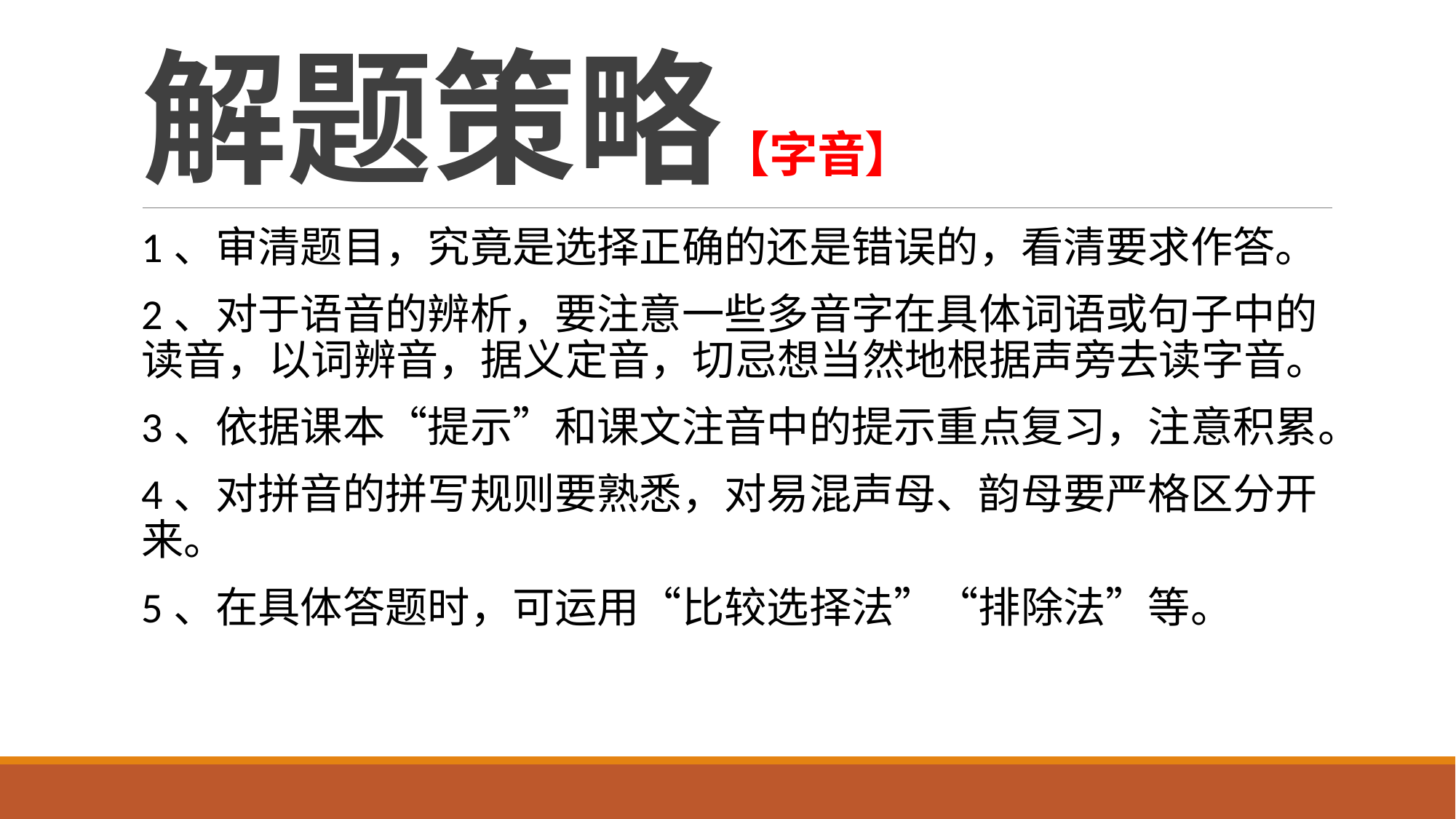

# 解题策略【字音】
1、审清题目，究竟是选择正确的还是错误的，看清要求作答。
2、对于语音的辨析，要注意一些多音字在具体词语或句子中的读音，以词辨音，据义定音，切忌想当然地根据声旁去读字音。
3、依据课本“提示”和课文注音中的提示重点复习，注意积累。
4、对拼音的拼写规则要熟悉，对易混声母、韵母要严格区分开来。
5、在具体答题时，可运用“比较选择法”“排除法”等。